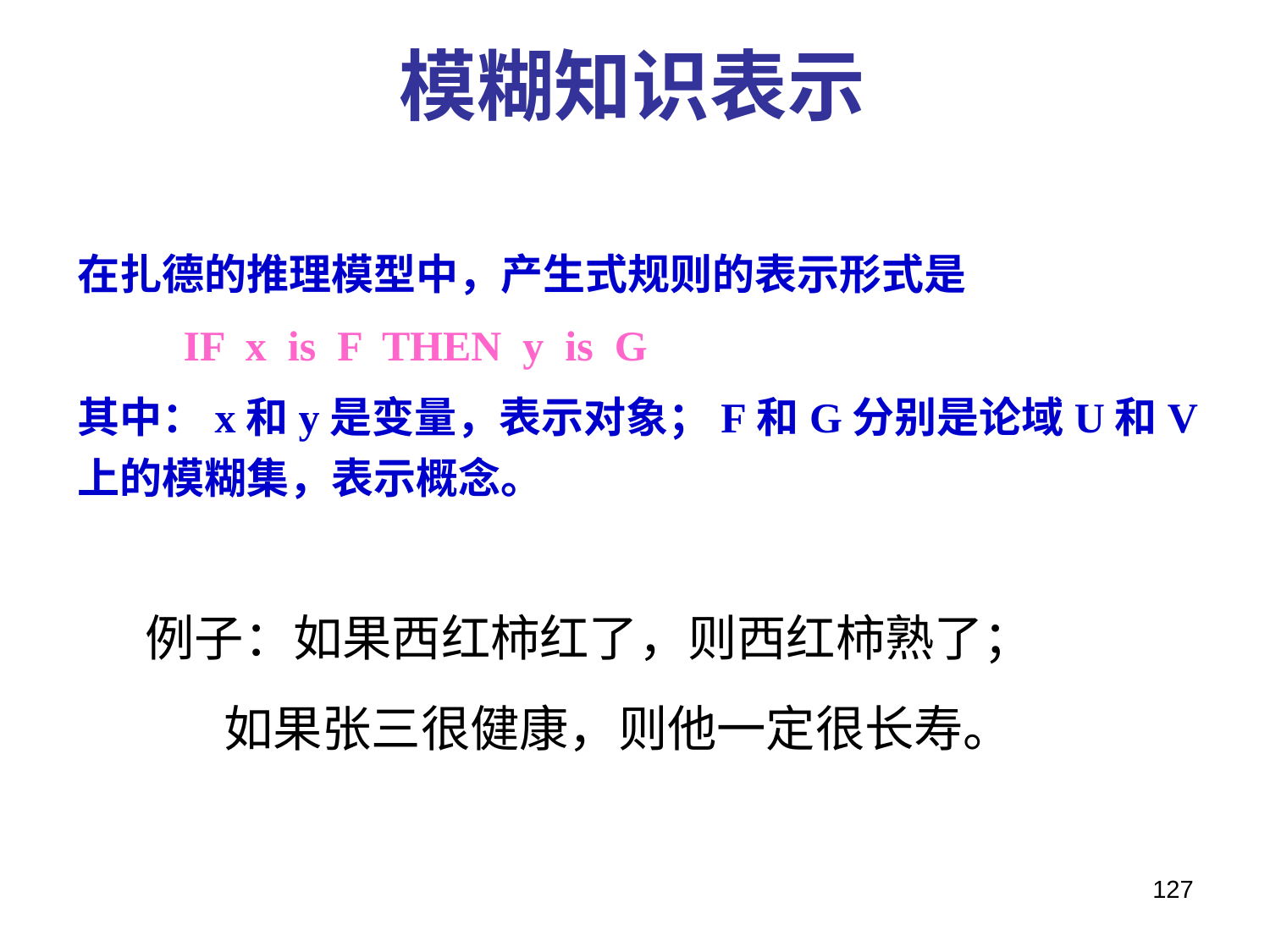

模糊知识表示
在扎德的推理模型中，产生式规则的表示形式是
          IF  x  is  F  THEN  y  is  G
其中：x和y是变量，表示对象；F和G分别是论域U和V上的模糊集，表示概念。
例子：如果西红柿红了，则西红柿熟了；
            如果张三很健康，则他一定很长寿。
127